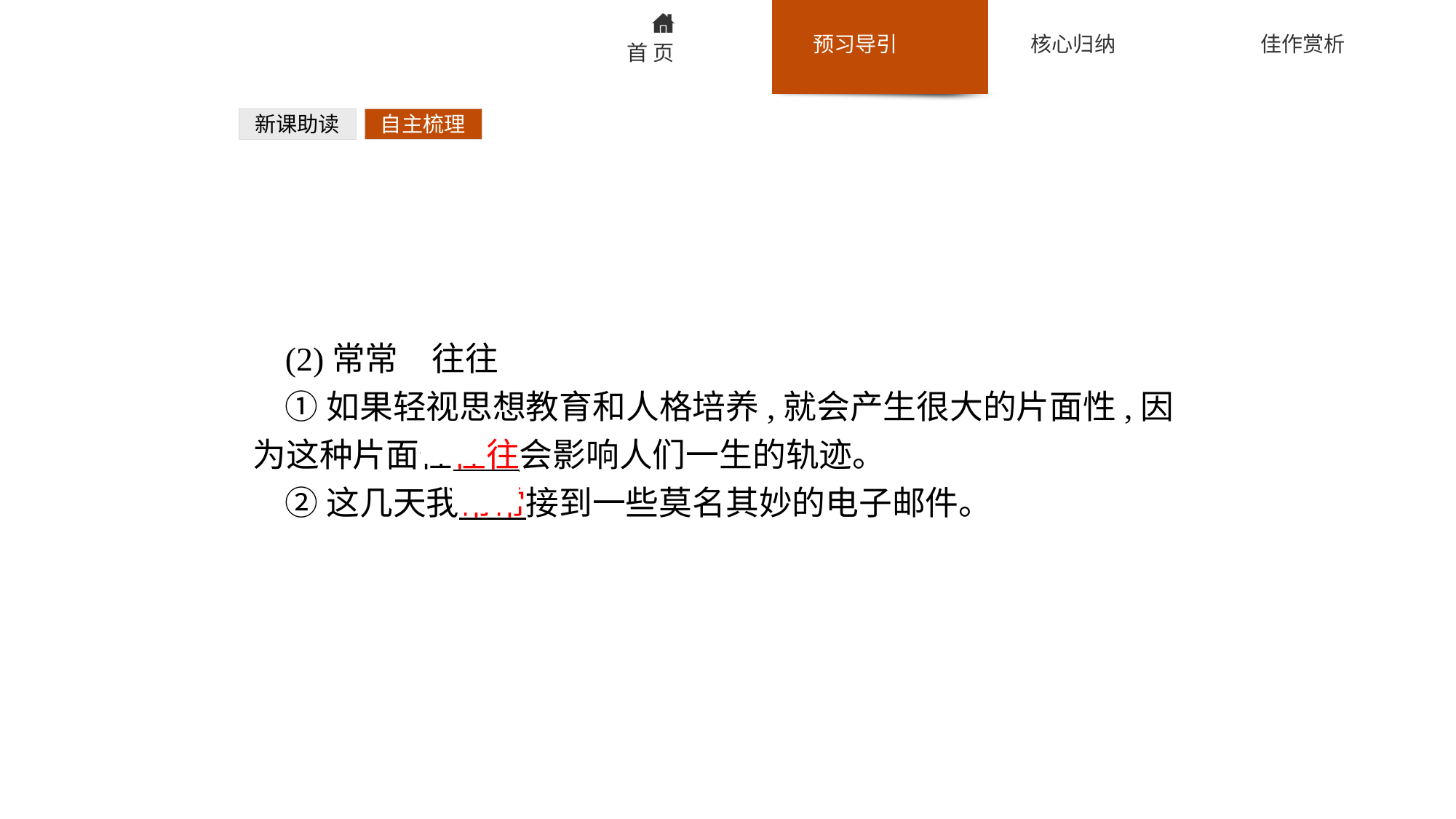

新课助读
自主梳理
(2)常常　往往
①如果轻视思想教育和人格培养,就会产生很大的片面性,因为这种片面性往往会影响人们一生的轨迹。
②这几天我常常接到一些莫名其妙的电子邮件。